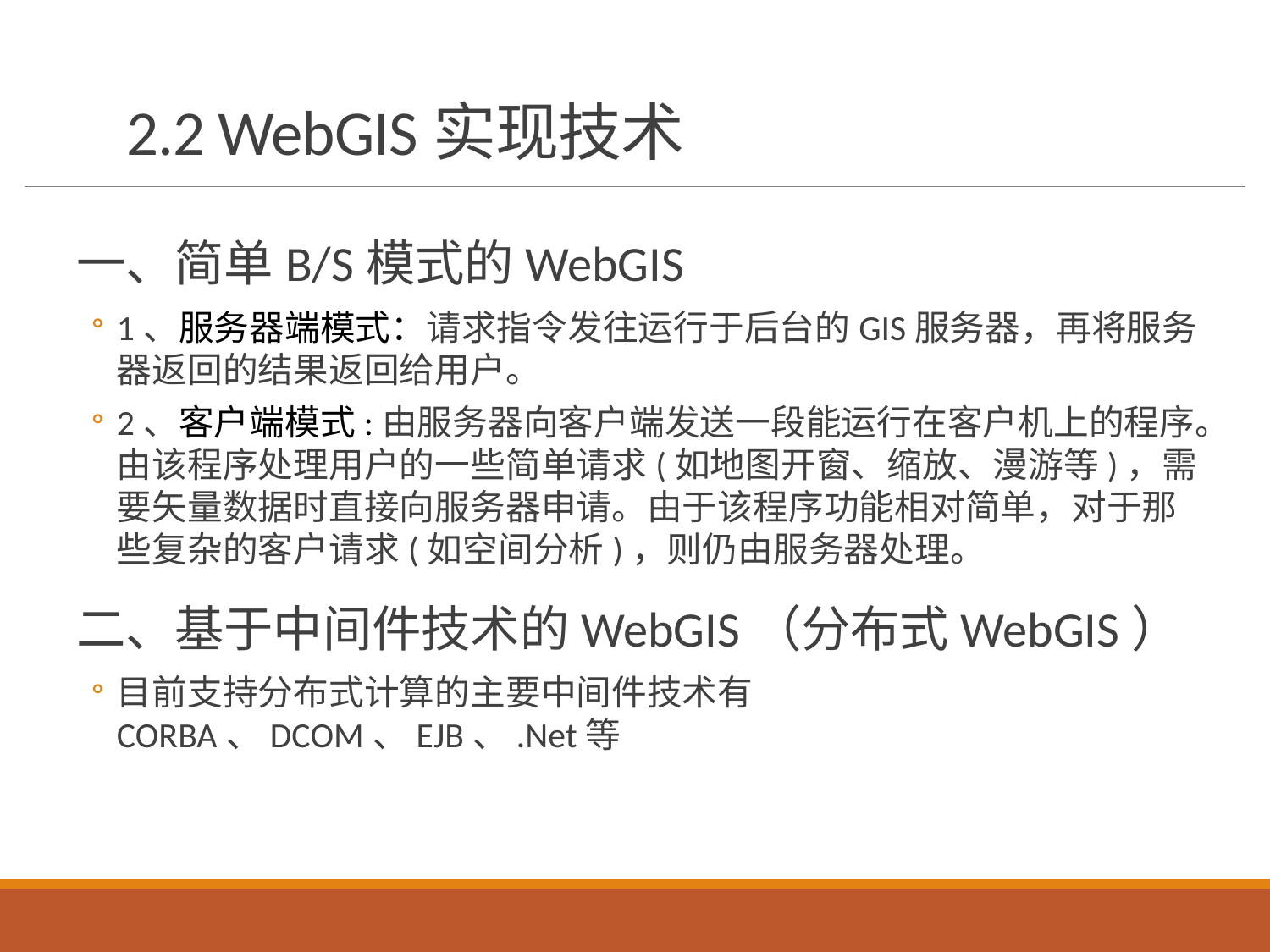

# 2.2 WebGIS实现技术
一、简单B/S模式的WebGIS
1、服务器端模式：请求指令发往运行于后台的GIS服务器，再将服务器返回的结果返回给用户。
2、客户端模式:由服务器向客户端发送一段能运行在客户机上的程序。由该程序处理用户的一些简单请求(如地图开窗、缩放、漫游等)，需要矢量数据时直接向服务器申请。由于该程序功能相对简单，对于那些复杂的客户请求(如空间分析)，则仍由服务器处理。
二、基于中间件技术的WebGIS（分布式WebGIS）
目前支持分布式计算的主要中间件技术有CORBA、DCOM、EJB、.Net等